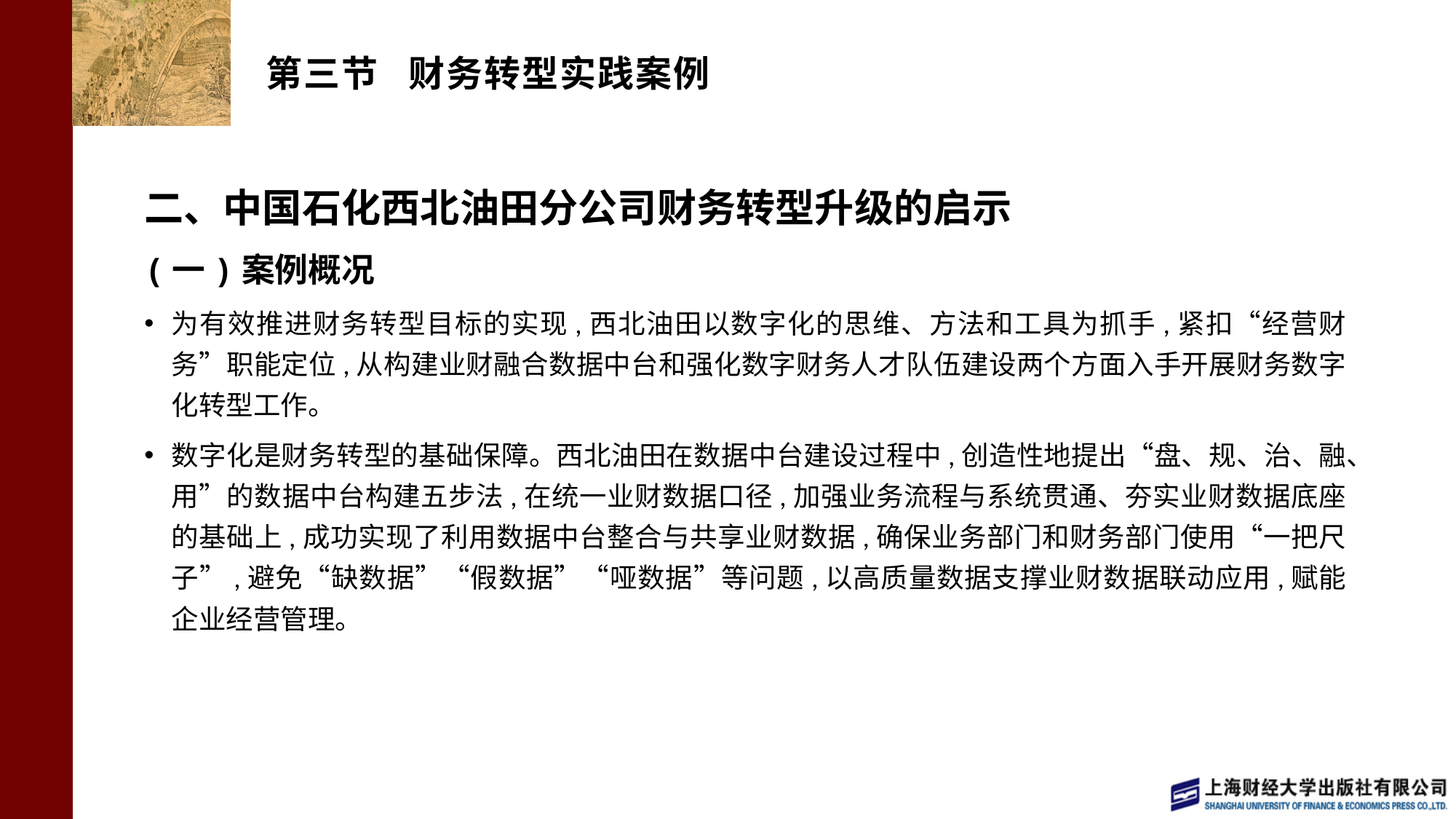

# 第三节   财务转型实践案例
二、中国石化西北油田分公司财务转型升级的启示
(一)案例概况
为有效推进财务转型目标的实现,西北油田以数字化的思维、方法和工具为抓手,紧扣“经营财务”职能定位,从构建业财融合数据中台和强化数字财务人才队伍建设两个方面入手开展财务数字化转型工作。
数字化是财务转型的基础保障。西北油田在数据中台建设过程中,创造性地提出“盘、规、治、融、用”的数据中台构建五步法,在统一业财数据口径,加强业务流程与系统贯通、夯实业财数据底座的基础上,成功实现了利用数据中台整合与共享业财数据,确保业务部门和财务部门使用“一把尺子”,避免“缺数据”“假数据”“哑数据”等问题,以高质量数据支撑业财数据联动应用,赋能企业经营管理。
12